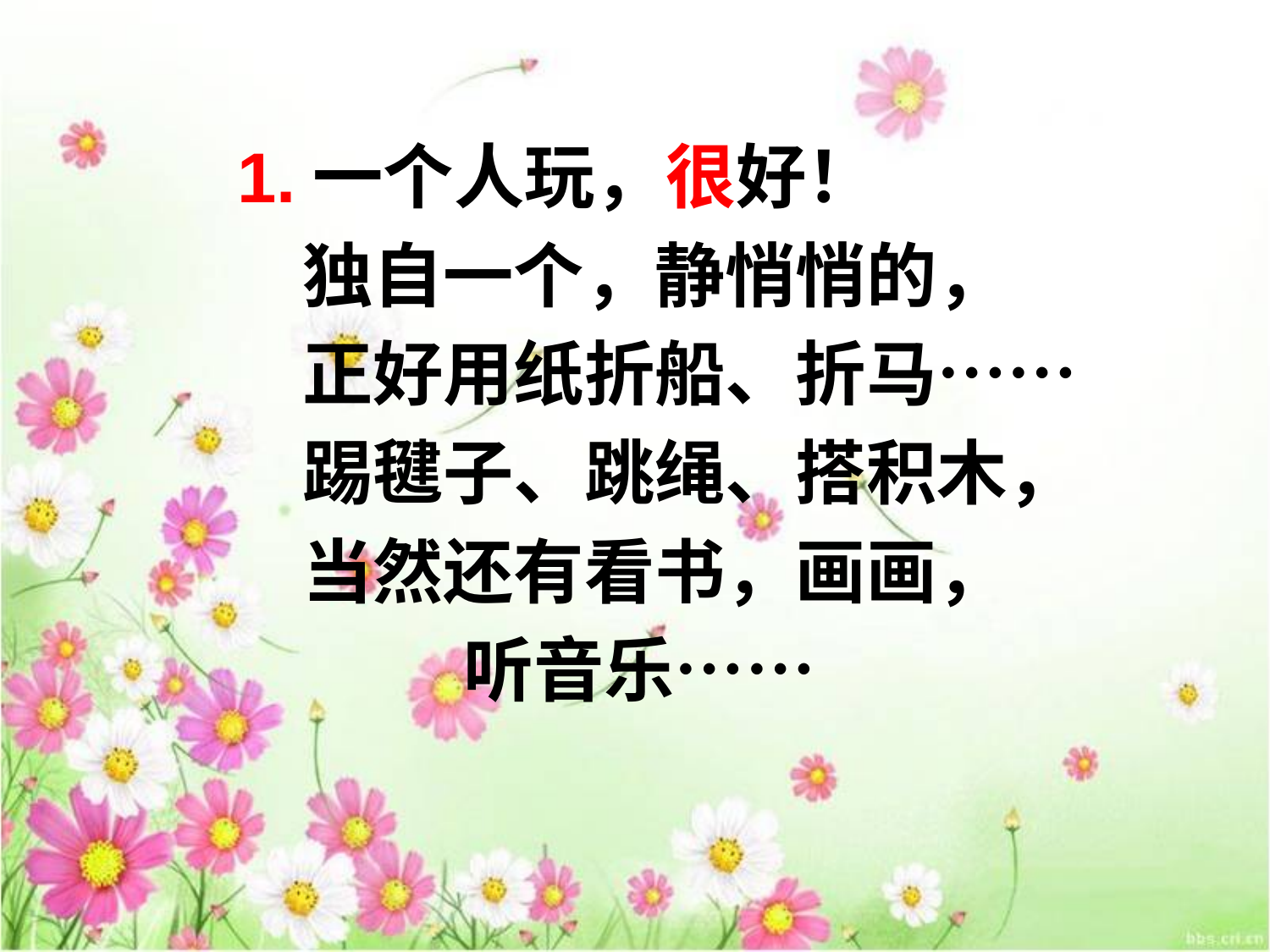

1.一个人玩，很好！
   独自一个，静悄悄的，
   正好用纸折船、折马……
   踢毽子、跳绳、搭积木，
   当然还有看书，画画，
             听音乐……